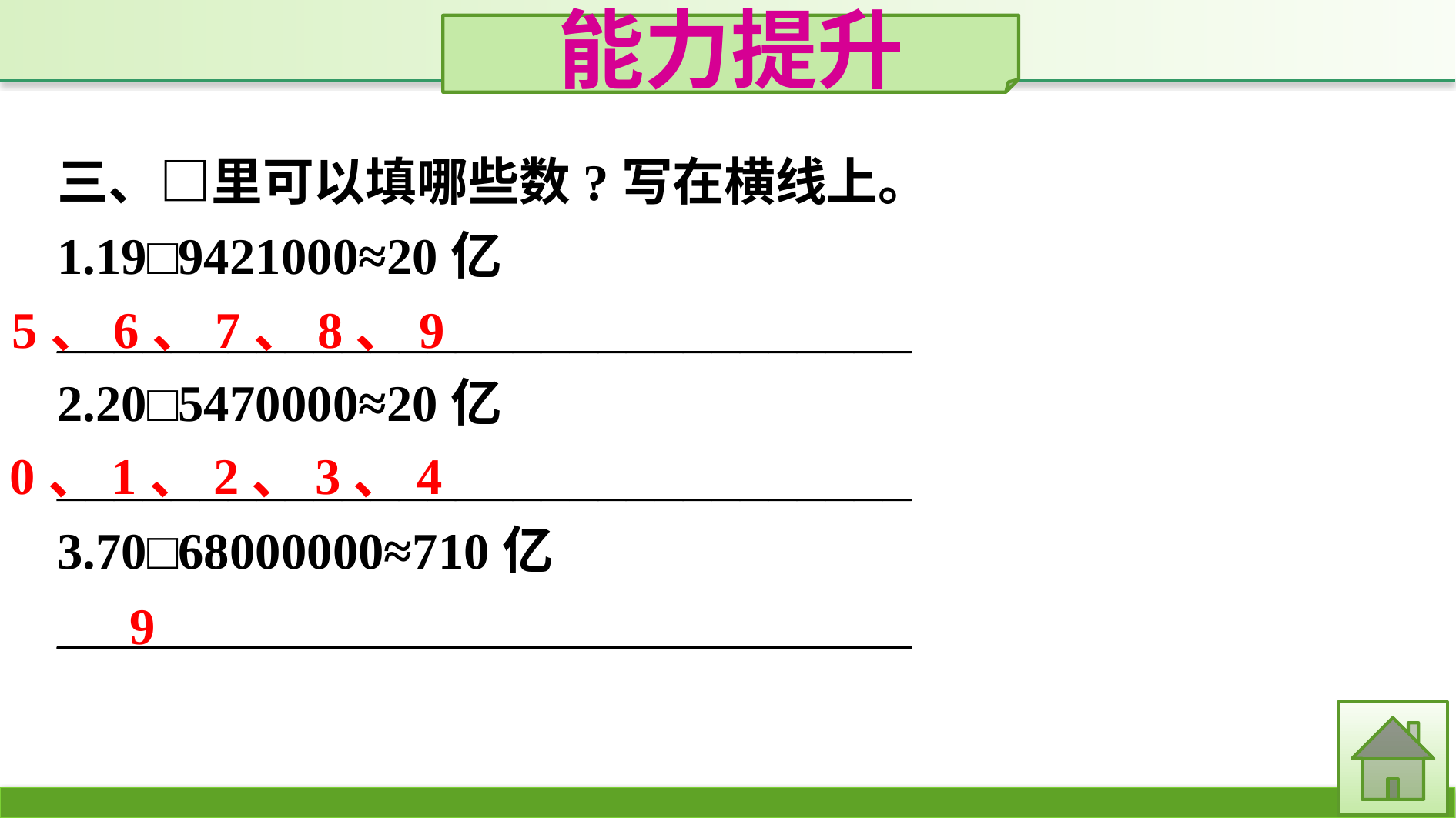

能力提升
三、□里可以填哪些数?写在横线上。
1.19□9421000≈20亿
______________________________
2.20□5470000≈20亿
______________________________
3.70□68000000≈710亿
______________________________
5、6、7、8、9
0、1、2、3、4
9